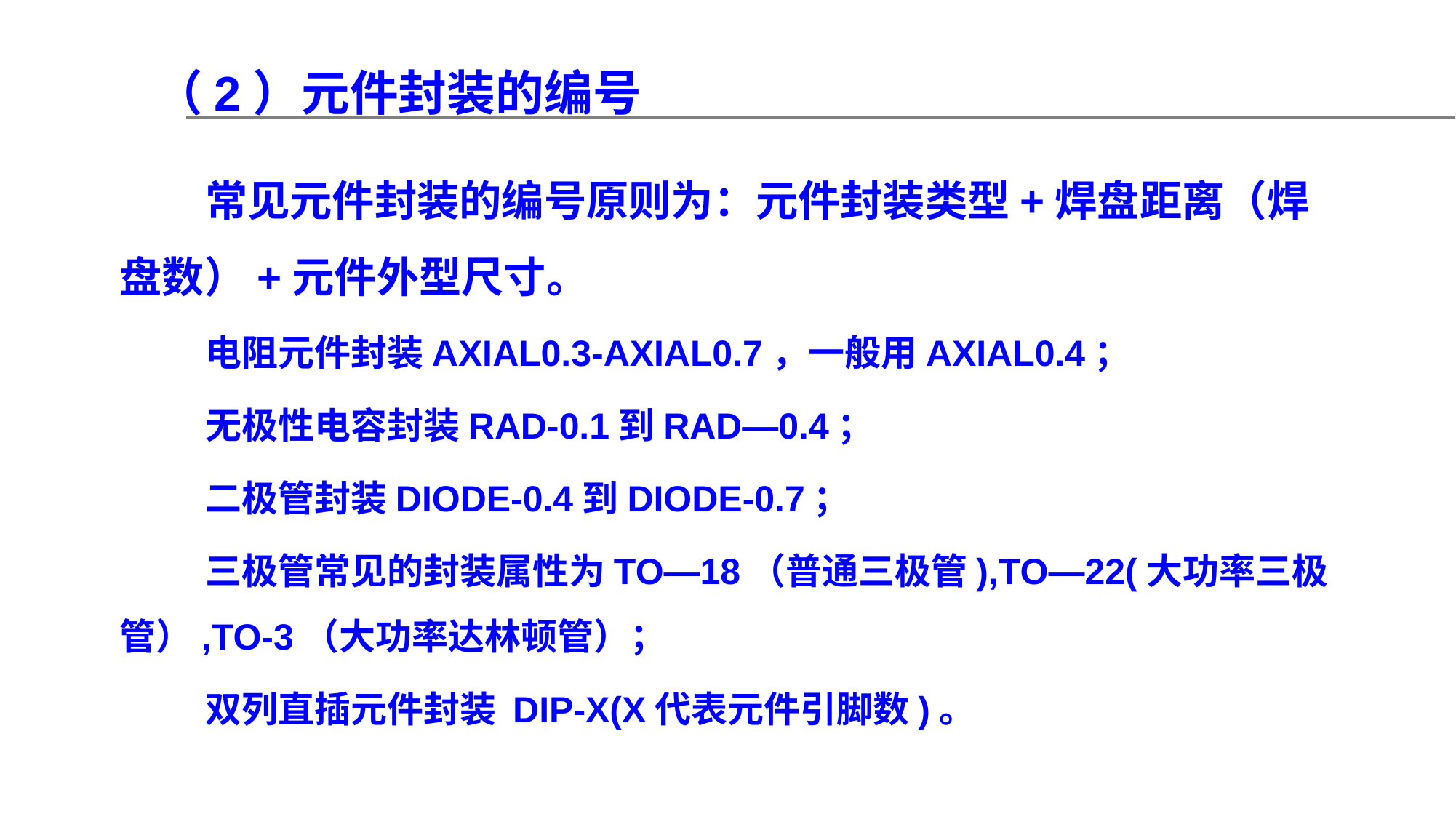

（2）元件封装的编号
常见元件封装的编号原则为：元件封装类型+焊盘距离（焊盘数）+元件外型尺寸。
电阻元件封装AXIAL0.3-AXIAL0.7，一般用AXIAL0.4；
无极性电容封装RAD-0.1到RAD—0.4；
二极管封装DIODE-0.4到DIODE-0.7；
三极管常见的封装属性为TO—18（普通三极管),TO—22(大功率三极管）,TO-3（大功率达林顿管）；
双列直插元件封装 DIP-X(X代表元件引脚数)。